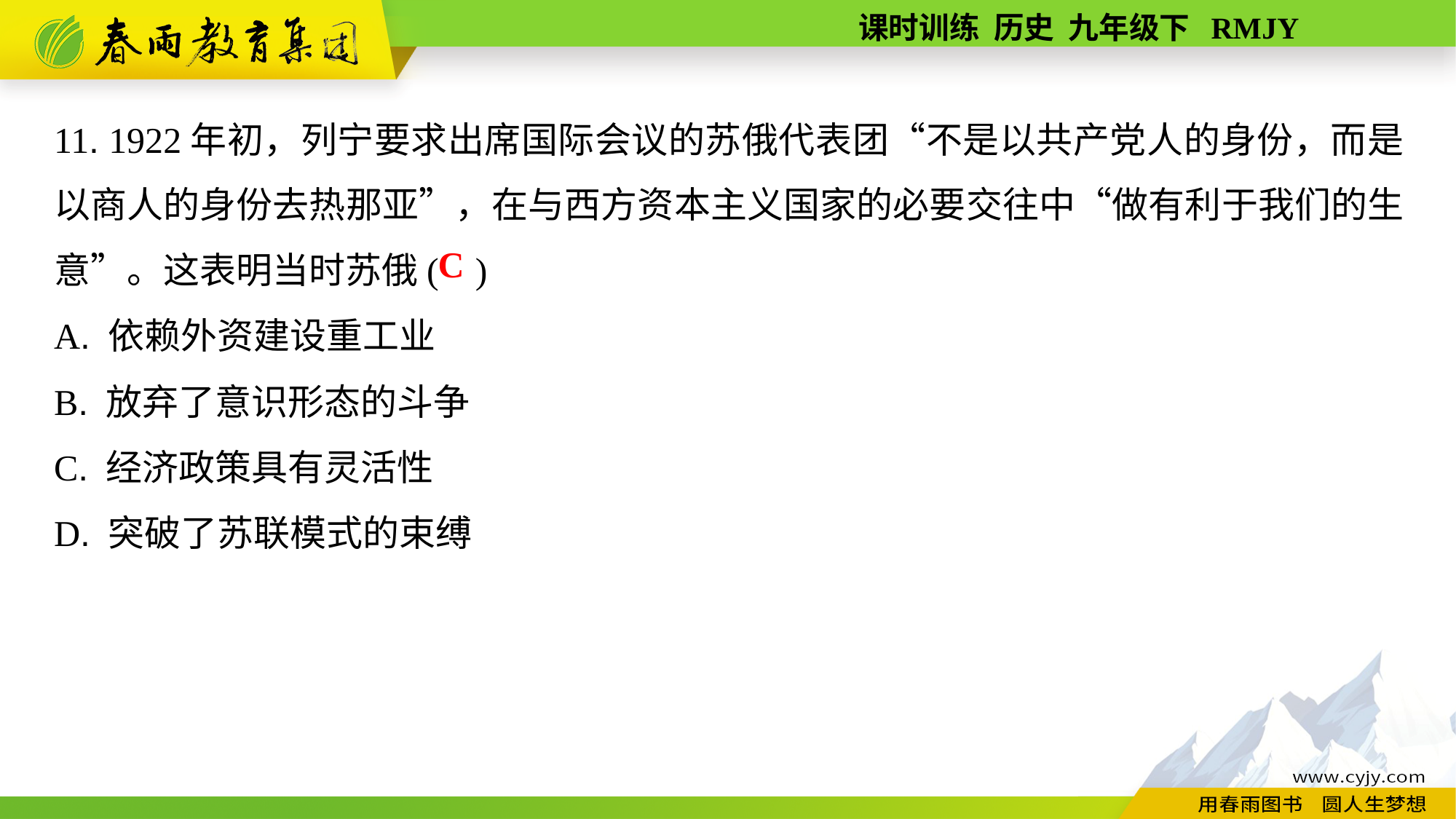

11. 1922年初，列宁要求出席国际会议的苏俄代表团“不是以共产党人的身份，而是以商人的身份去热那亚”，在与西方资本主义国家的必要交往中“做有利于我们的生意”。这表明当时苏俄(    )
A. 依赖外资建设重工业
B. 放弃了意识形态的斗争
C. 经济政策具有灵活性
D. 突破了苏联模式的束缚
C